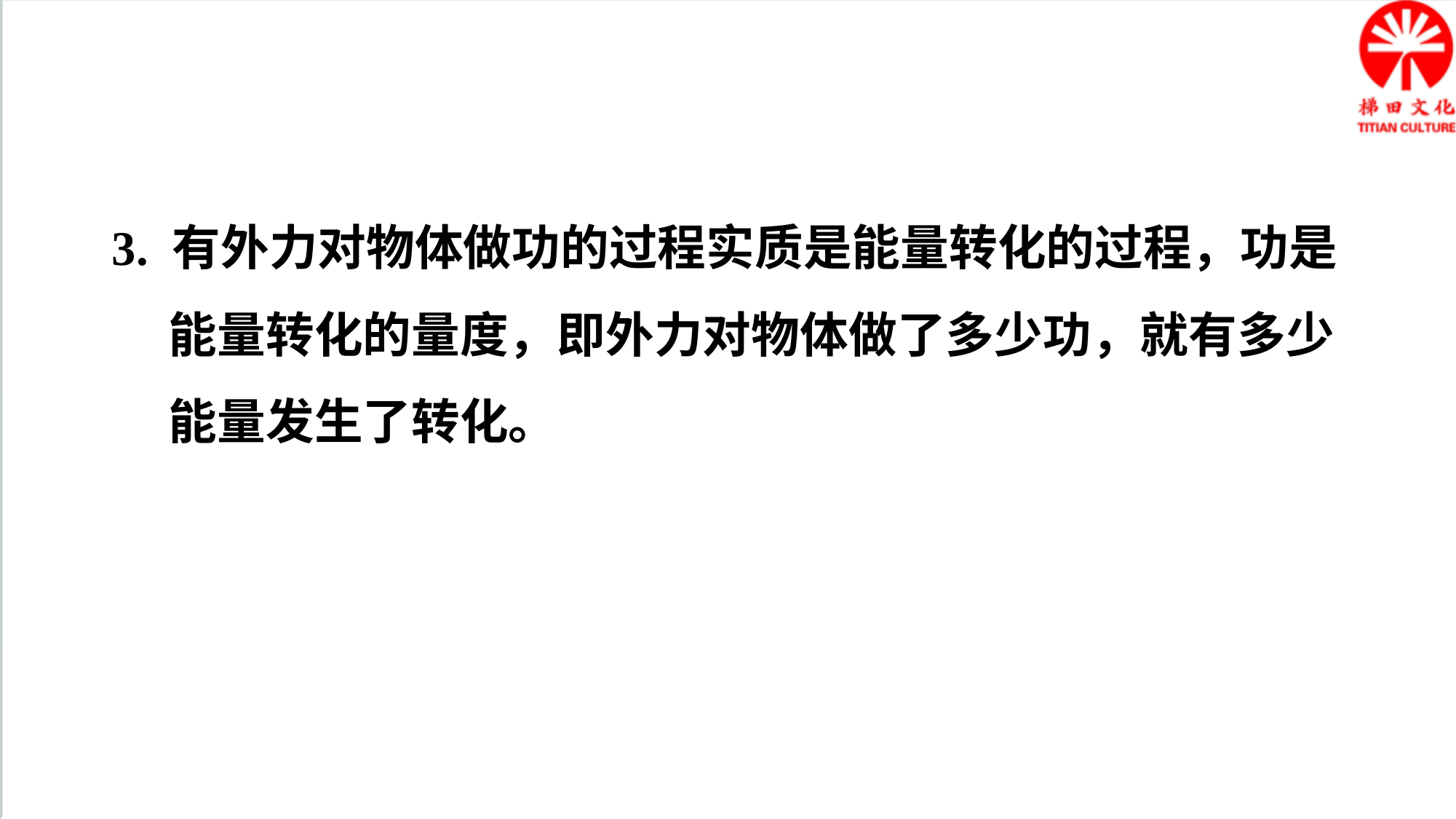

3. 有外力对物体做功的过程实质是能量转化的过程，功是能量转化的量度，即外力对物体做了多少功，就有多少能量发生了转化。